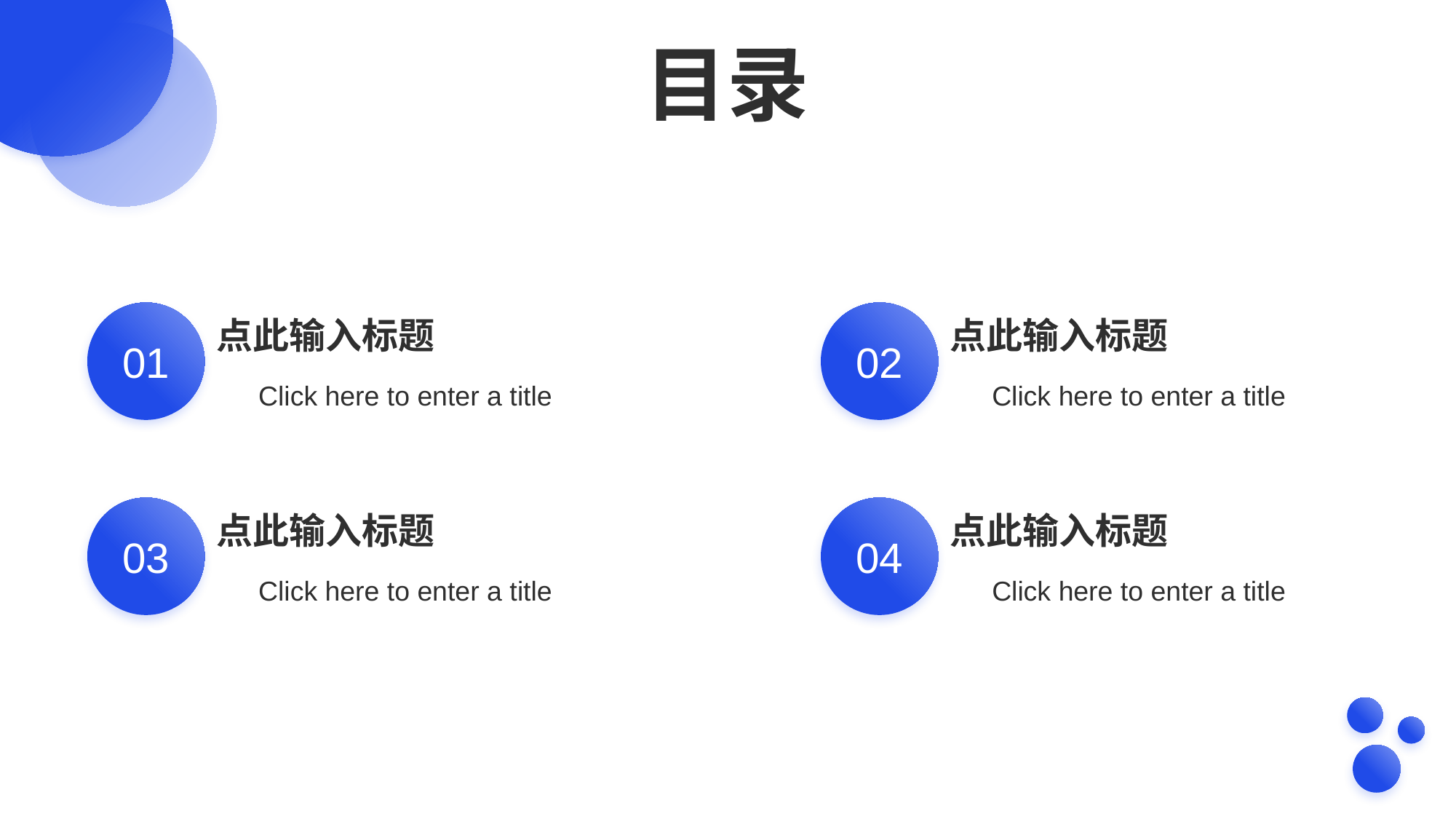

目录
contents
01
点此输入标题
Click here to enter a title
02
点此输入标题
Click here to enter a title
03
点此输入标题
Click here to enter a title
04
点此输入标题
Click here to enter a title